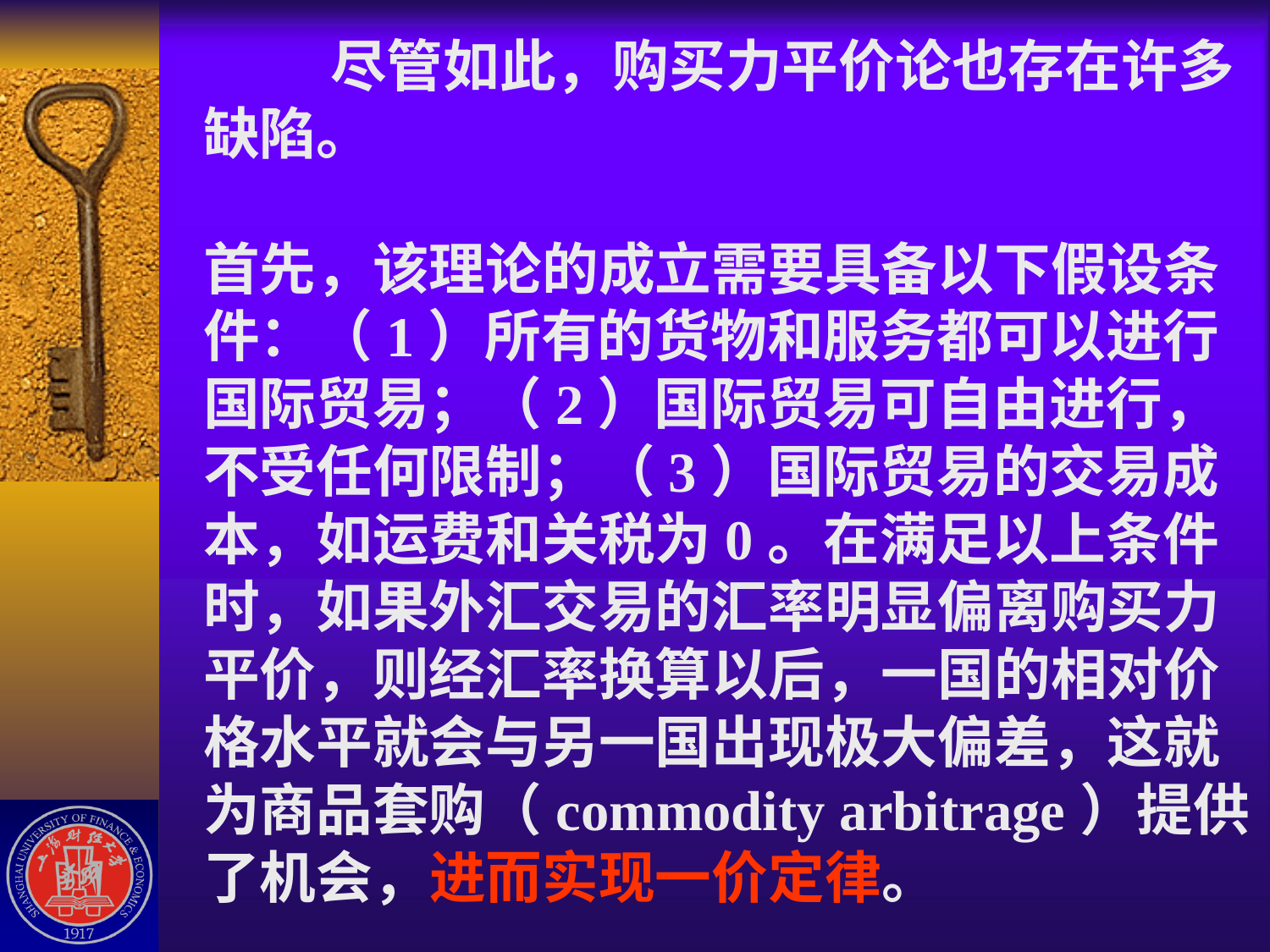

# 尽管如此，购买力平价论也存在许多缺陷。 首先，该理论的成立需要具备以下假设条件：（1）所有的货物和服务都可以进行国际贸易；（2）国际贸易可自由进行，不受任何限制；（3）国际贸易的交易成本，如运费和关税为0。在满足以上条件时，如果外汇交易的汇率明显偏离购买力平价，则经汇率换算以后，一国的相对价格水平就会与另一国出现极大偏差，这就为商品套购（commodity arbitrage）提供了机会，进而实现一价定律。